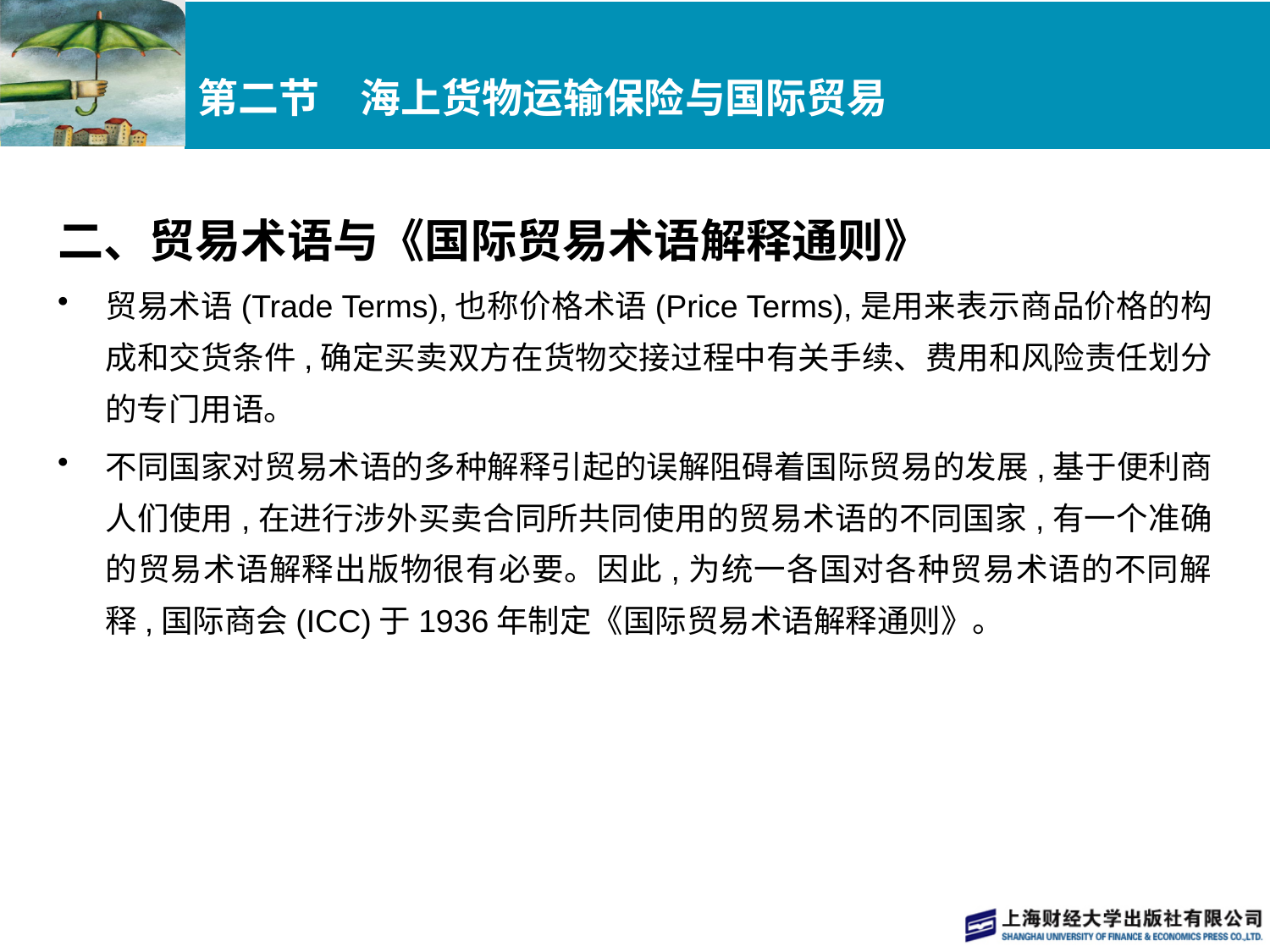

# 第二节　海上货物运输保险与国际贸易
二、贸易术语与《国际贸易术语解释通则》
贸易术语(Trade Terms),也称价格术语(Price Terms),是用来表示商品价格的构成和交货条件,确定买卖双方在货物交接过程中有关手续、费用和风险责任划分的专门用语。
不同国家对贸易术语的多种解释引起的误解阻碍着国际贸易的发展,基于便利商人们使用,在进行涉外买卖合同所共同使用的贸易术语的不同国家,有一个准确的贸易术语解释出版物很有必要。因此,为统一各国对各种贸易术语的不同解释,国际商会(ICC)于1936年制定《国际贸易术语解释通则》。